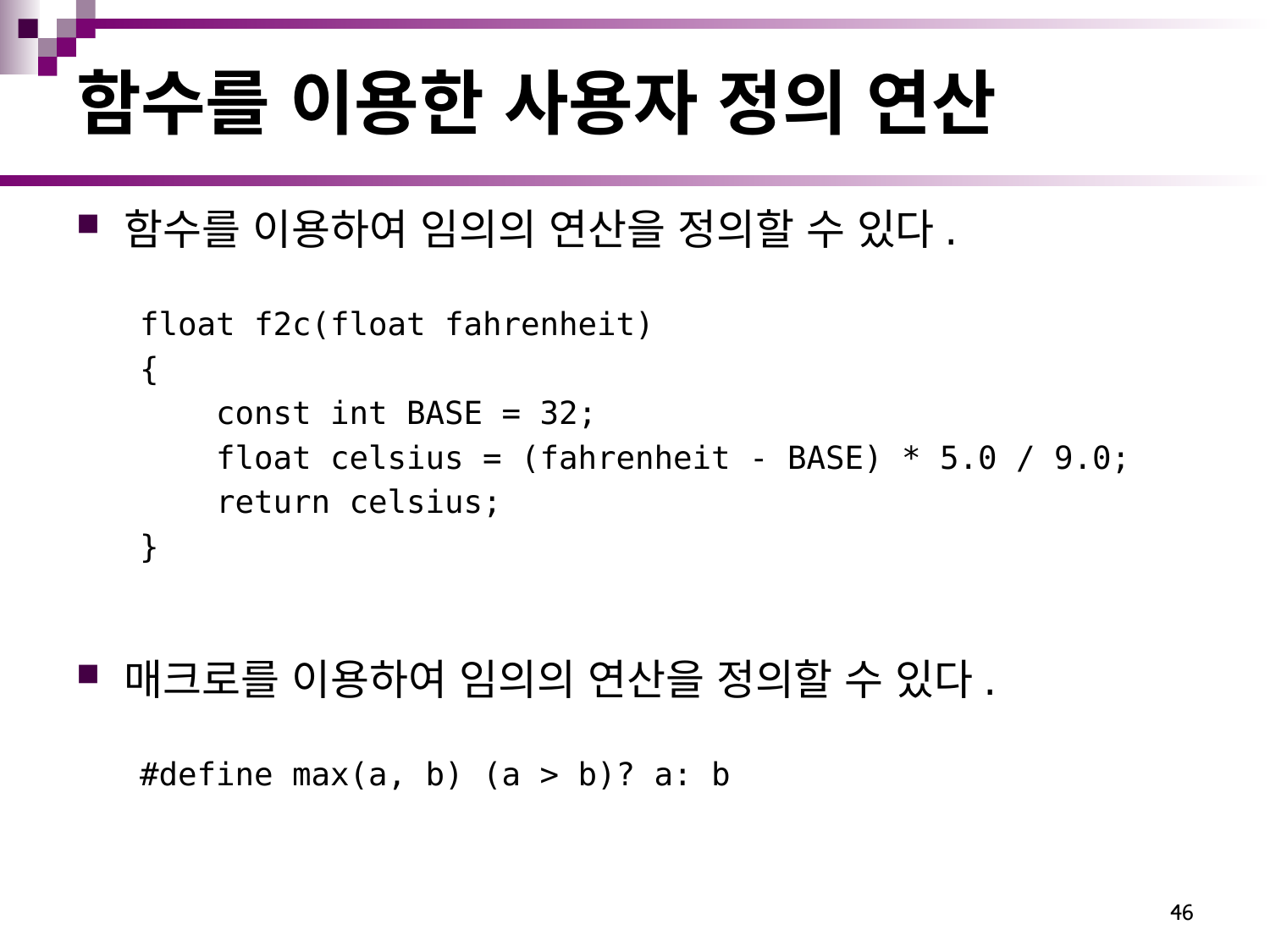

# 함수를 이용한 사용자 정의 연산
함수를 이용하여 임의의 연산을 정의할 수 있다.

float f2c(float fahrenheit)
{
    const int BASE = 32;
    float celsius = (fahrenheit - BASE) * 5.0 / 9.0;
    return celsius;
}

매크로를 이용하여 임의의 연산을 정의할 수 있다.

#define max(a, b) (a > b)? a: b

46